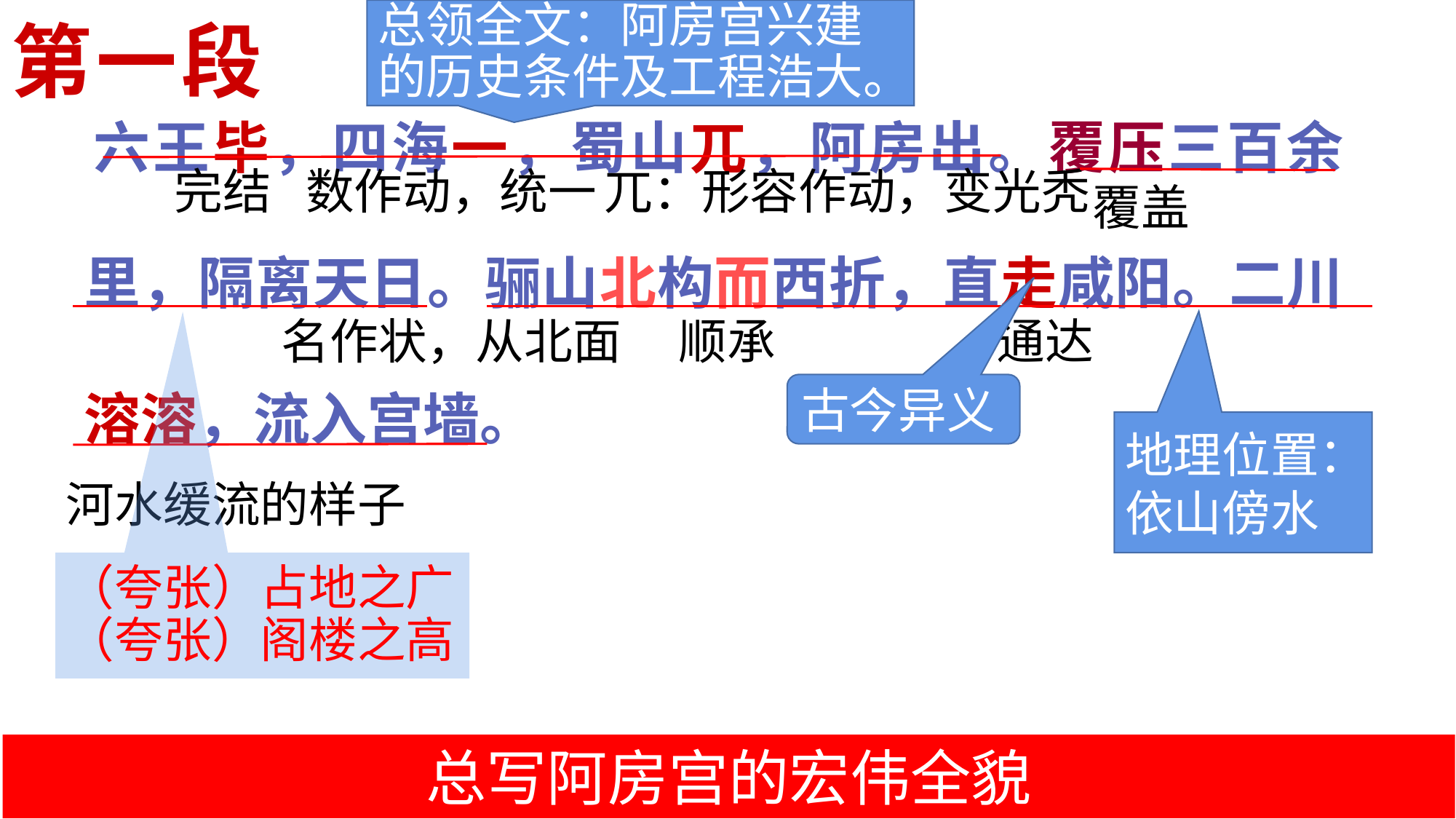

# 第一段
总领全文：阿房宫兴建的历史条件及工程浩大。
   六王毕，四海一，蜀山兀，阿房出。覆压三百余里，隔离天日。骊山北构而西折，直走咸阳。二川溶溶，流入宫墙。
数作动，统一
兀：形容作动，变光秃
完结
覆盖
顺承
名作状，从北面
通达
古今异义
地理位置：依山傍水
河水缓流的样子
（夸张）占地之广
（夸张）阁楼之高
总写阿房宫的宏伟全貌